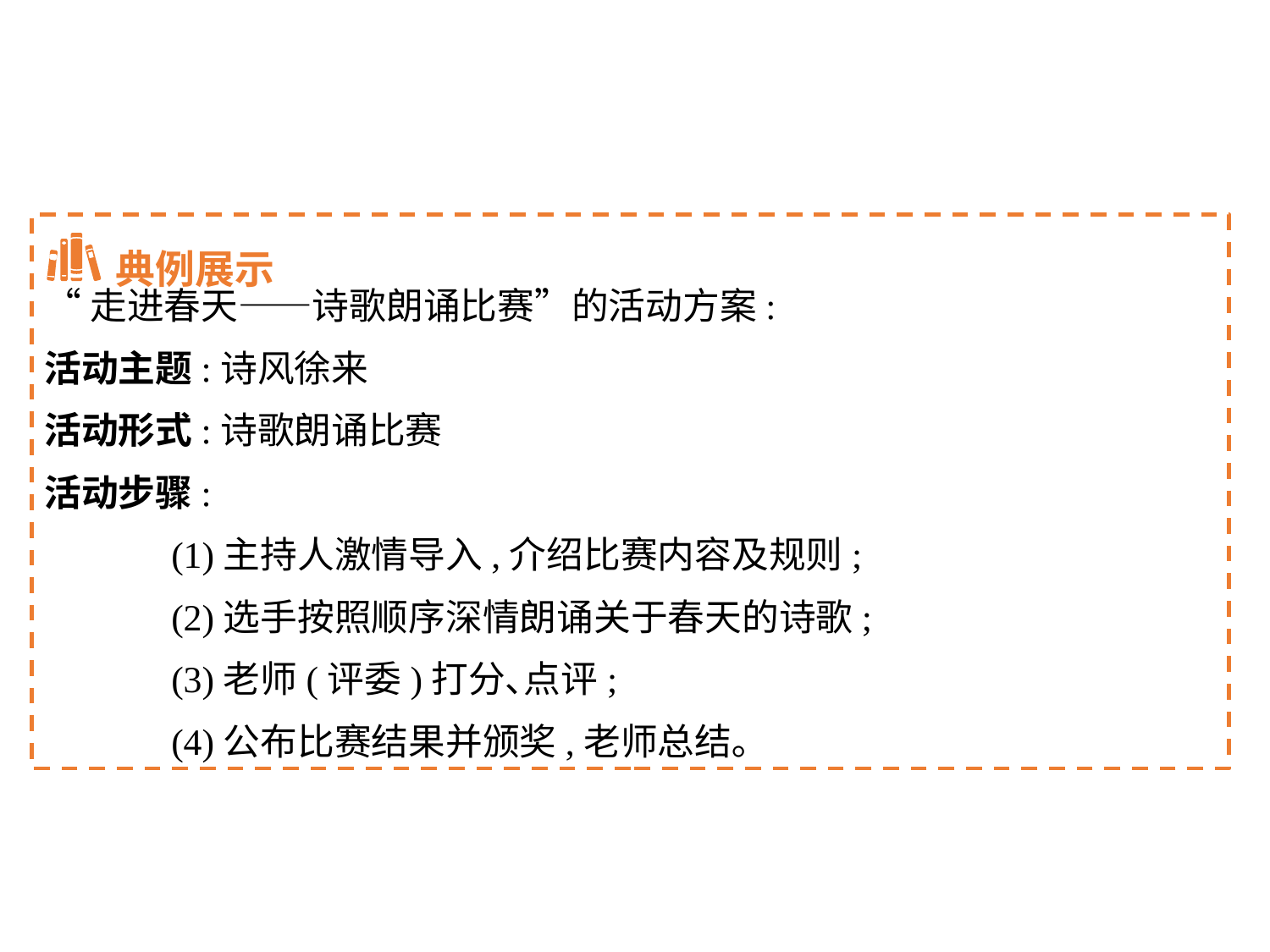

典例展示

“走进春天——诗歌朗诵比赛”的活动方案:
活动主题:诗风徐来
活动形式:诗歌朗诵比赛
活动步骤:
	(1)主持人激情导入,介绍比赛内容及规则;
	(2)选手按照顺序深情朗诵关于春天的诗歌;
	(3)老师(评委)打分､点评;
	(4)公布比赛结果并颁奖,老师总结｡